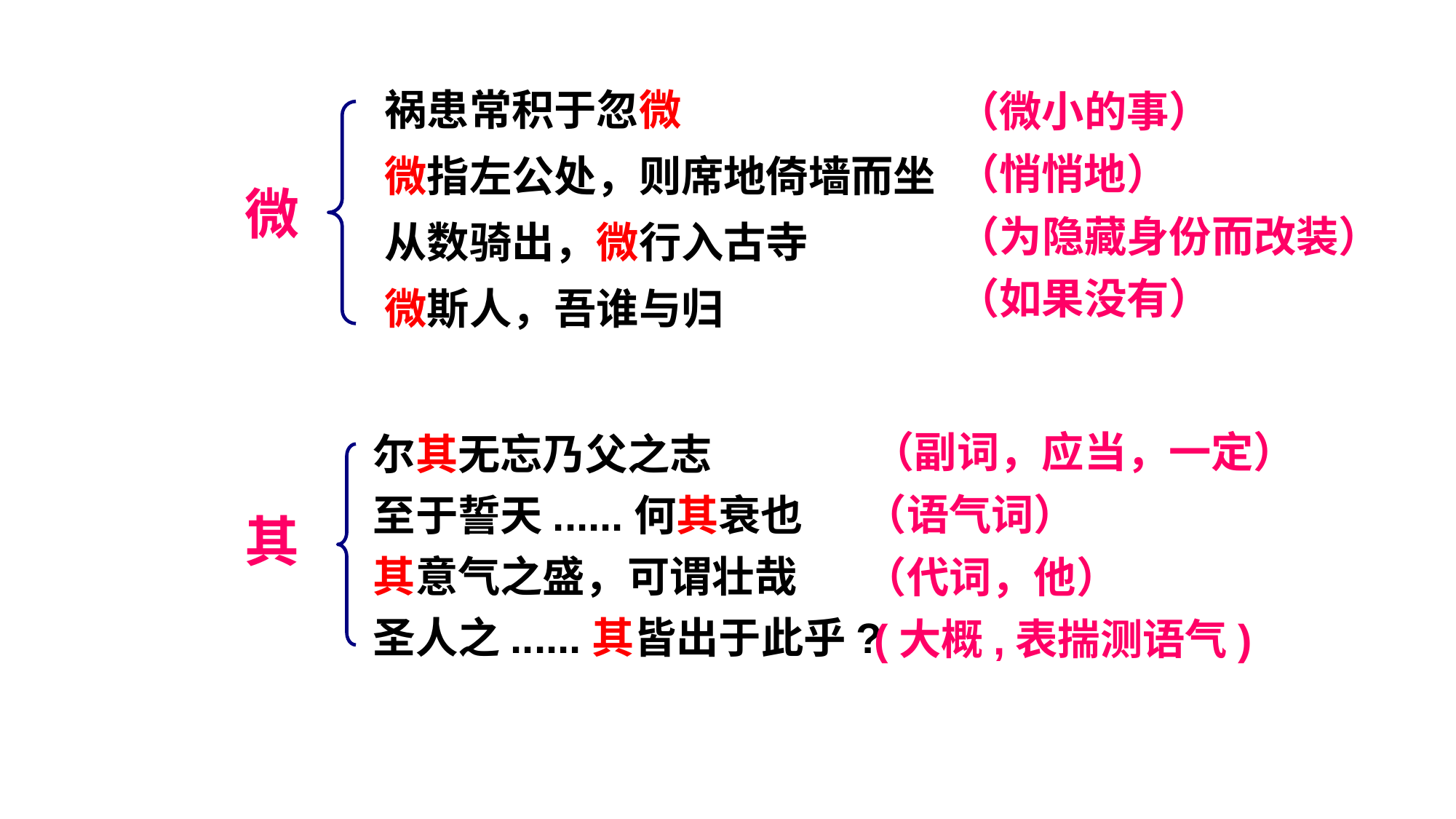

祸患常积于忽微
微指左公处，则席地倚墙而坐
从数骑出，微行入古寺
微斯人，吾谁与归
（微小的事）

（悄悄地）
微
（为隐藏身份而改装）
（如果没有）
尔其无忘乃父之志
至于誓天......何其衰也
其意气之盛，可谓壮哉
圣人之......其皆出于此乎?
（副词，应当，一定）

（语气词）
其
（代词，他）
(大概,表揣测语气)